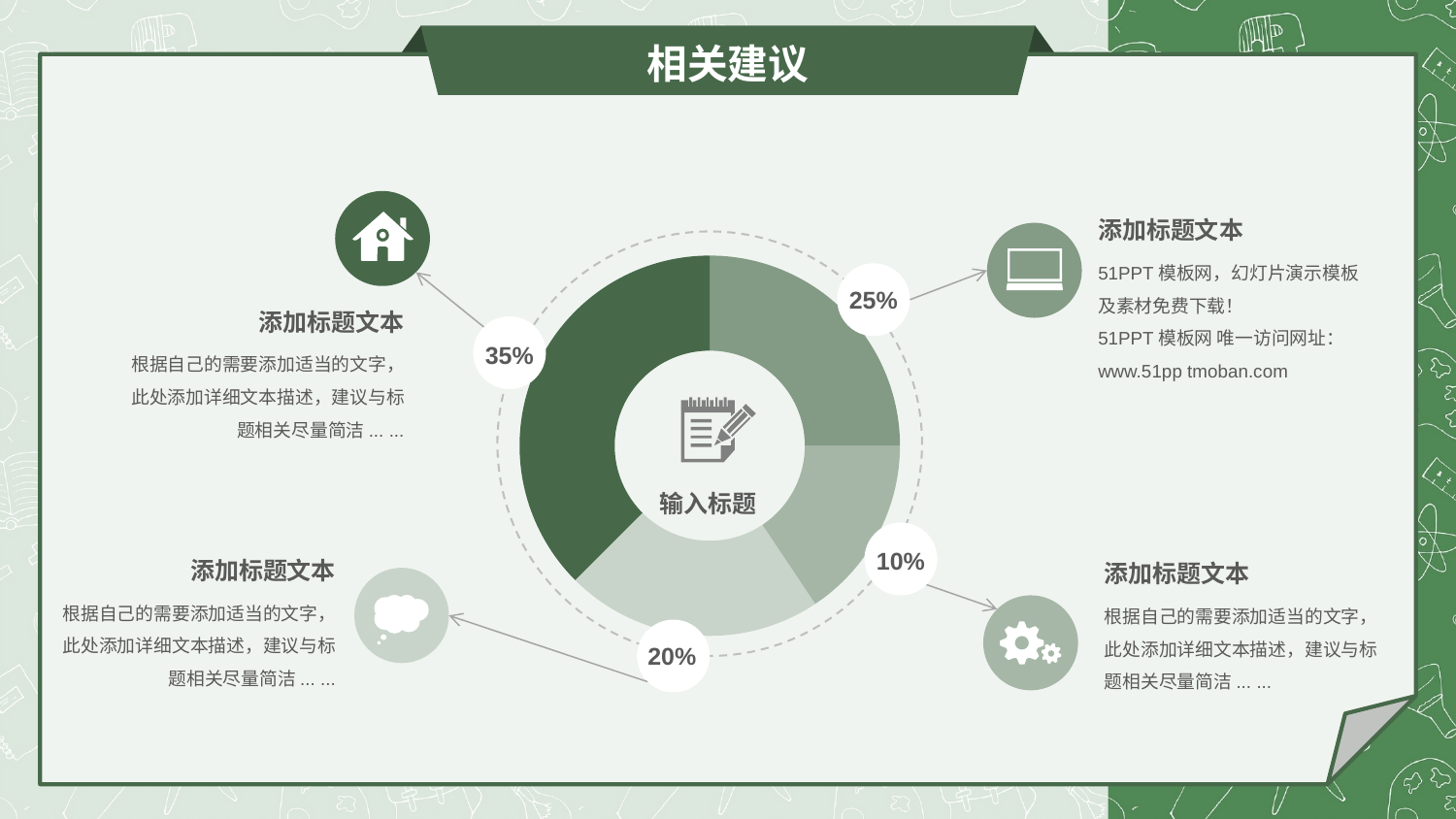

相关建议

添加标题文本
51PPT模板网，幻灯片演示模板及素材免费下载！
51PPT模板网 唯一访问网址：www.51pp tmoban.com

### Chart

| Category | Sales |
|---|---|
| 1st Qtr | 8.0 |
| 2nd Qtr | 5.0 |
| 3rd Qtr | 7.0 |
| 4th Qtr | 12.0 |

25%
添加标题文本
根据自己的需要添加适当的文字，此处添加详细文本描述，建议与标题相关尽量简洁... ...

35%

输入标题

10%
添加标题文本
根据自己的需要添加适当的文字，此处添加详细文本描述，建议与标题相关尽量简洁... ...
添加标题文本
根据自己的需要添加适当的文字，此处添加详细文本描述，建议与标题相关尽量简洁... ...

20%